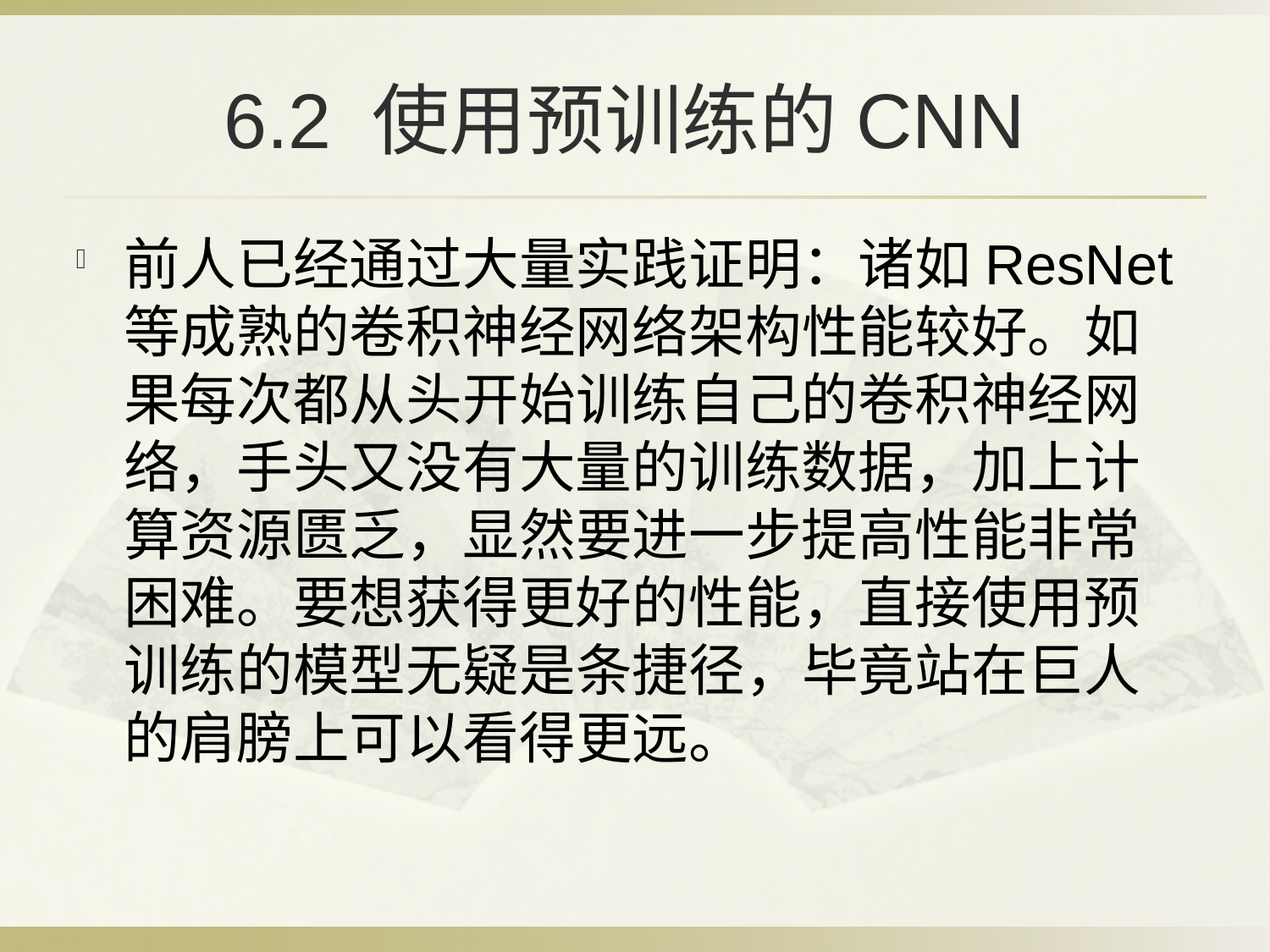

# 6.2 使用预训练的CNN
前人已经通过大量实践证明：诸如ResNet等成熟的卷积神经网络架构性能较好。如果每次都从头开始训练自己的卷积神经网络，手头又没有大量的训练数据，加上计算资源匮乏，显然要进一步提高性能非常困难。要想获得更好的性能，直接使用预训练的模型无疑是条捷径，毕竟站在巨人的肩膀上可以看得更远。